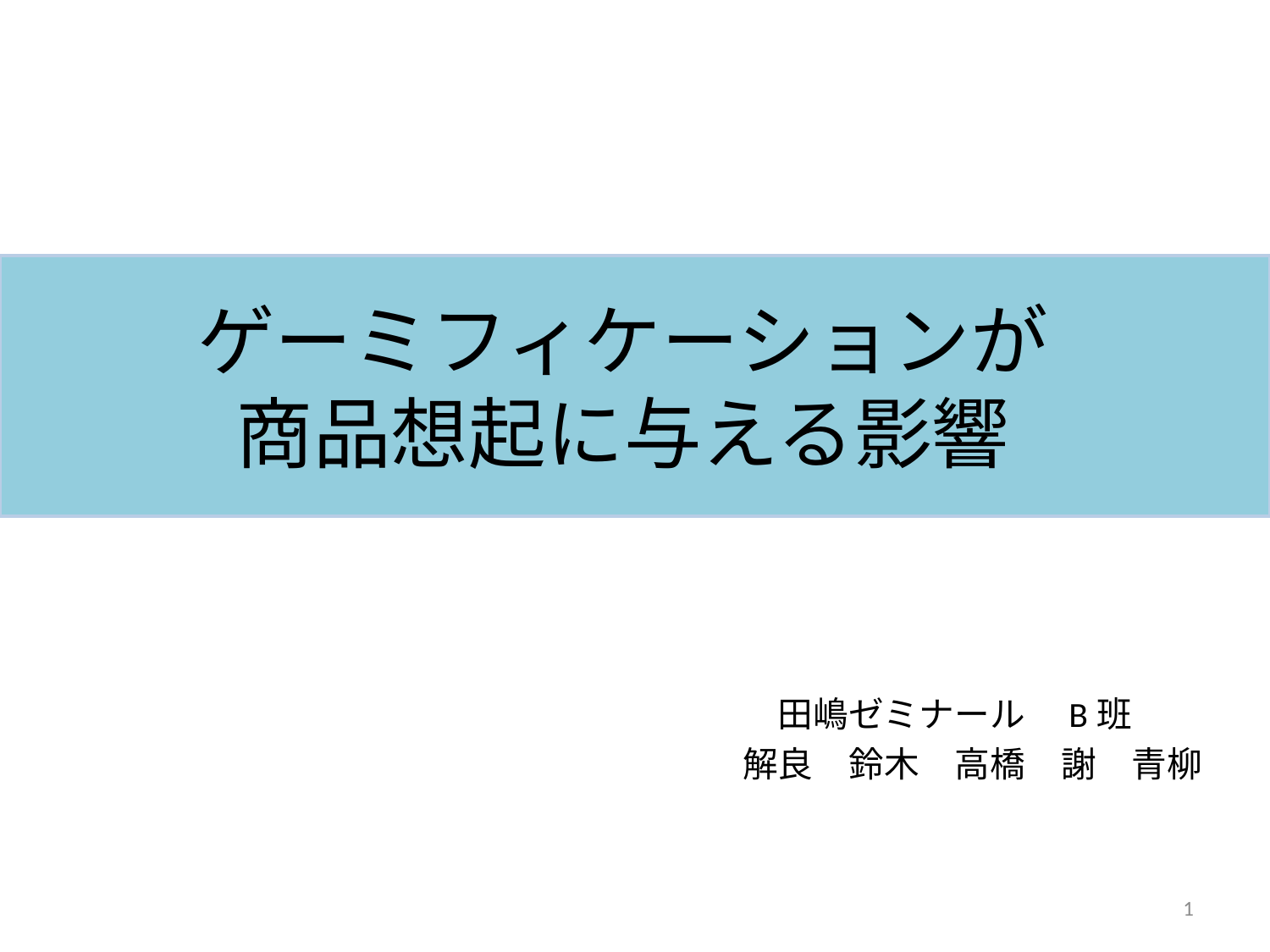

# ゲーミフィケーションが 商品想起に与える影響
田嶋ゼミナール　B班
解良　鈴木　高橋　謝　青柳
1